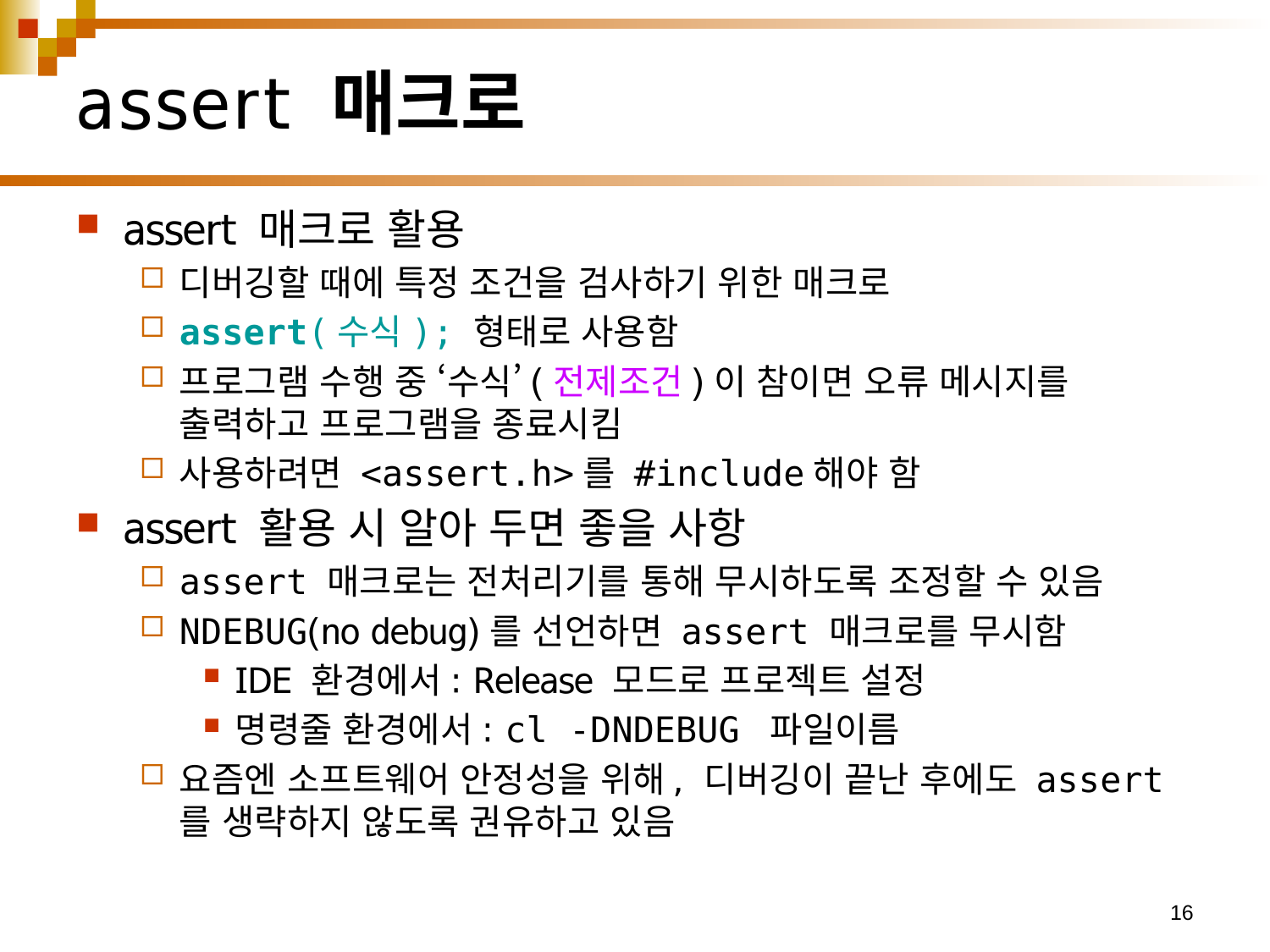

# assert 매크로
assert 매크로 활용
디버깅할 때에 특정 조건을 검사하기 위한 매크로
assert(수식); 형태로 사용함
프로그램 수행 중 ‘수식’(전제조건)이 참이면 오류 메시지를 출력하고 프로그램을 종료시킴
사용하려면 <assert.h>를 #include해야 함
assert 활용 시 알아 두면 좋을 사항
assert 매크로는 전처리기를 통해 무시하도록 조정할 수 있음
NDEBUG(no debug)를 선언하면 assert 매크로를 무시함
IDE 환경에서: Release 모드로 프로젝트 설정
명령줄 환경에서: cl -DNDEBUG 파일이름
요즘엔 소프트웨어 안정성을 위해, 디버깅이 끝난 후에도 assert를 생략하지 않도록 권유하고 있음
16